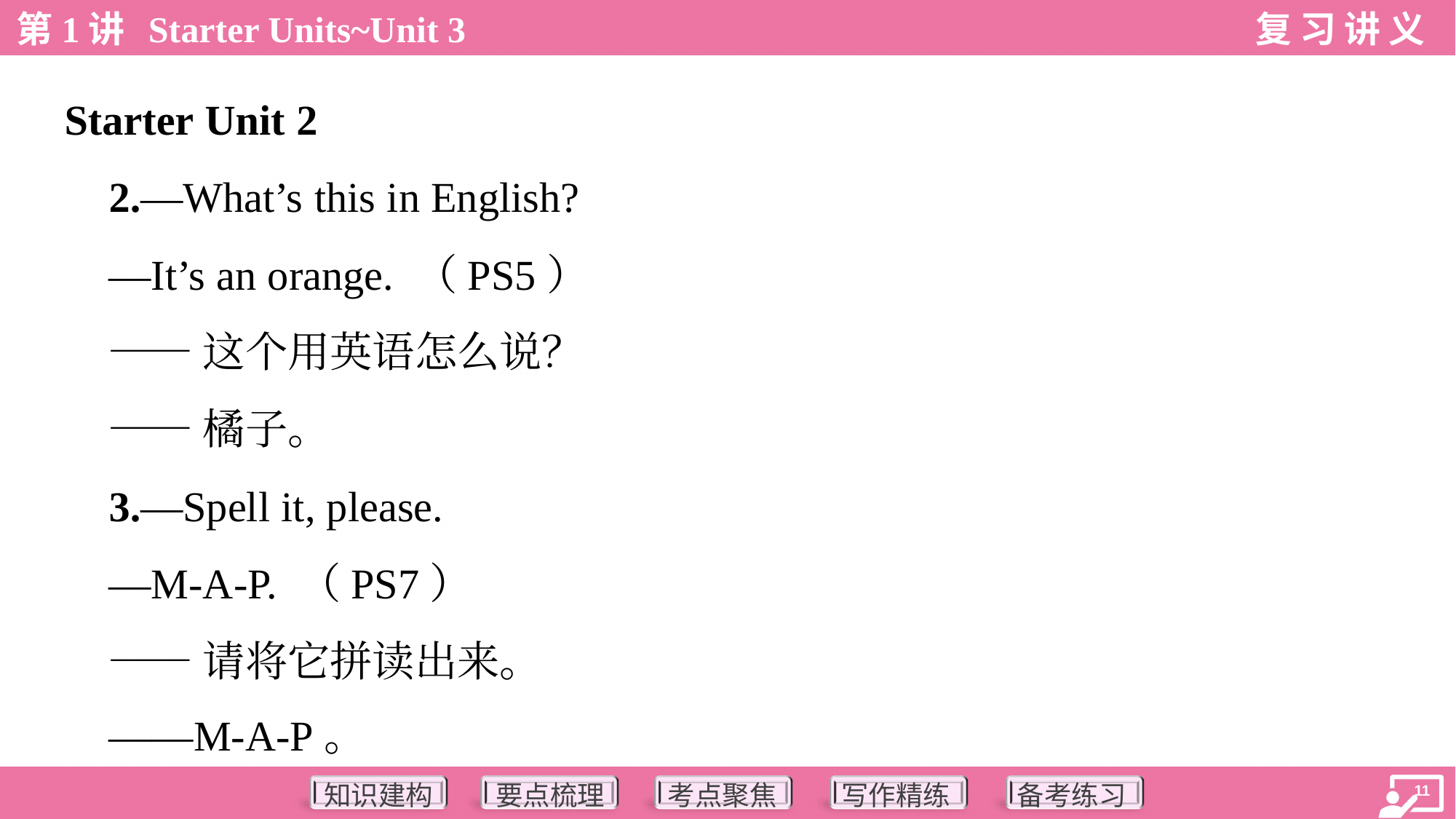

Starter Unit 2
    2.—What’s this in English?
    —It’s an orange. （PS5）
    ——这个用英语怎么说？
    ——橘子。
    3.—Spell it, please.
    —M-A-P. （PS7）
    ——请将它拼读出来。
    ——M-A-P。